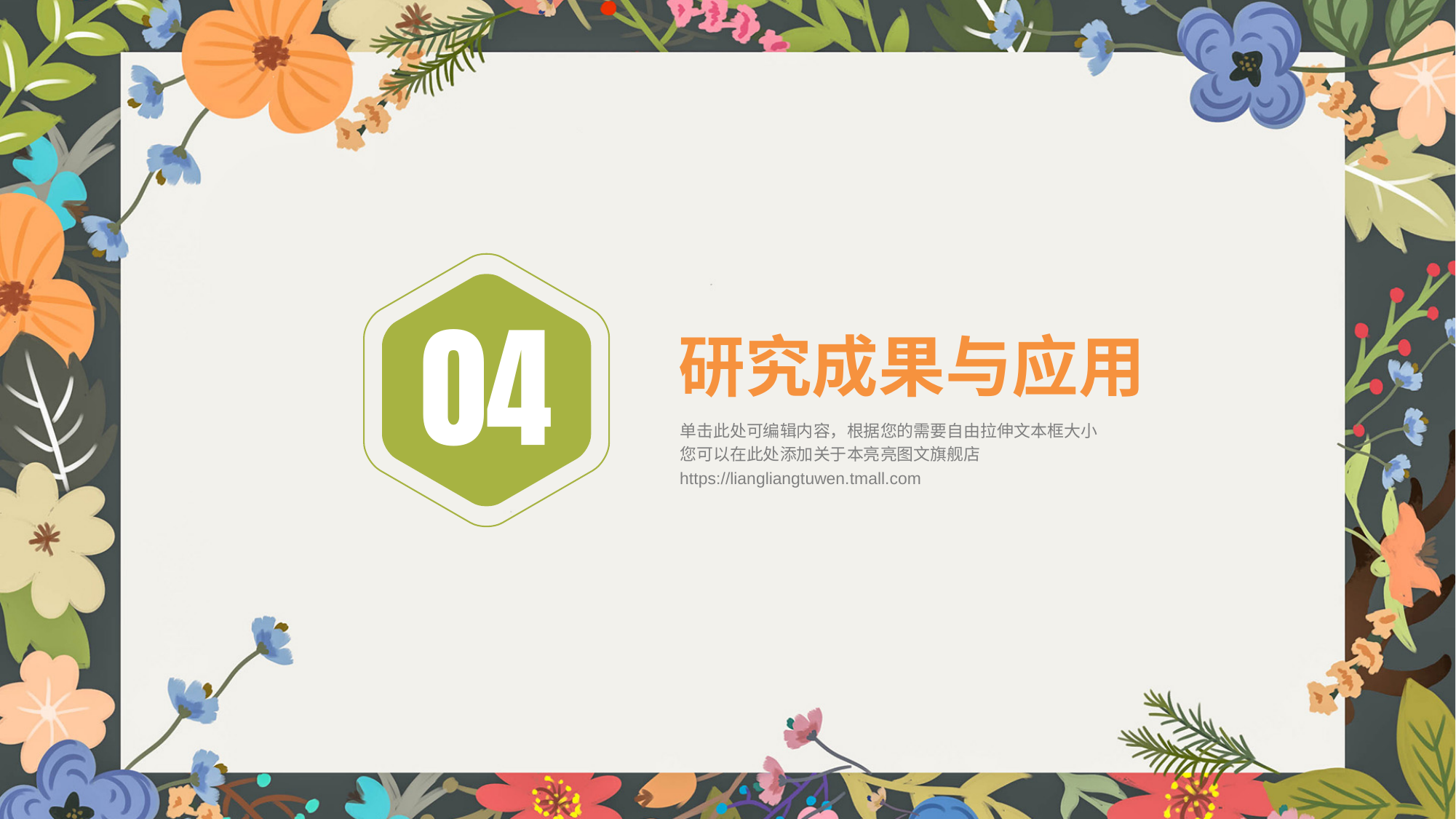

04
研究成果与应用
单击此处可编辑内容，根据您的需要自由拉伸文本框大小
您可以在此处添加关于本亮亮图文旗舰店
https://liangliangtuwen.tmall.com